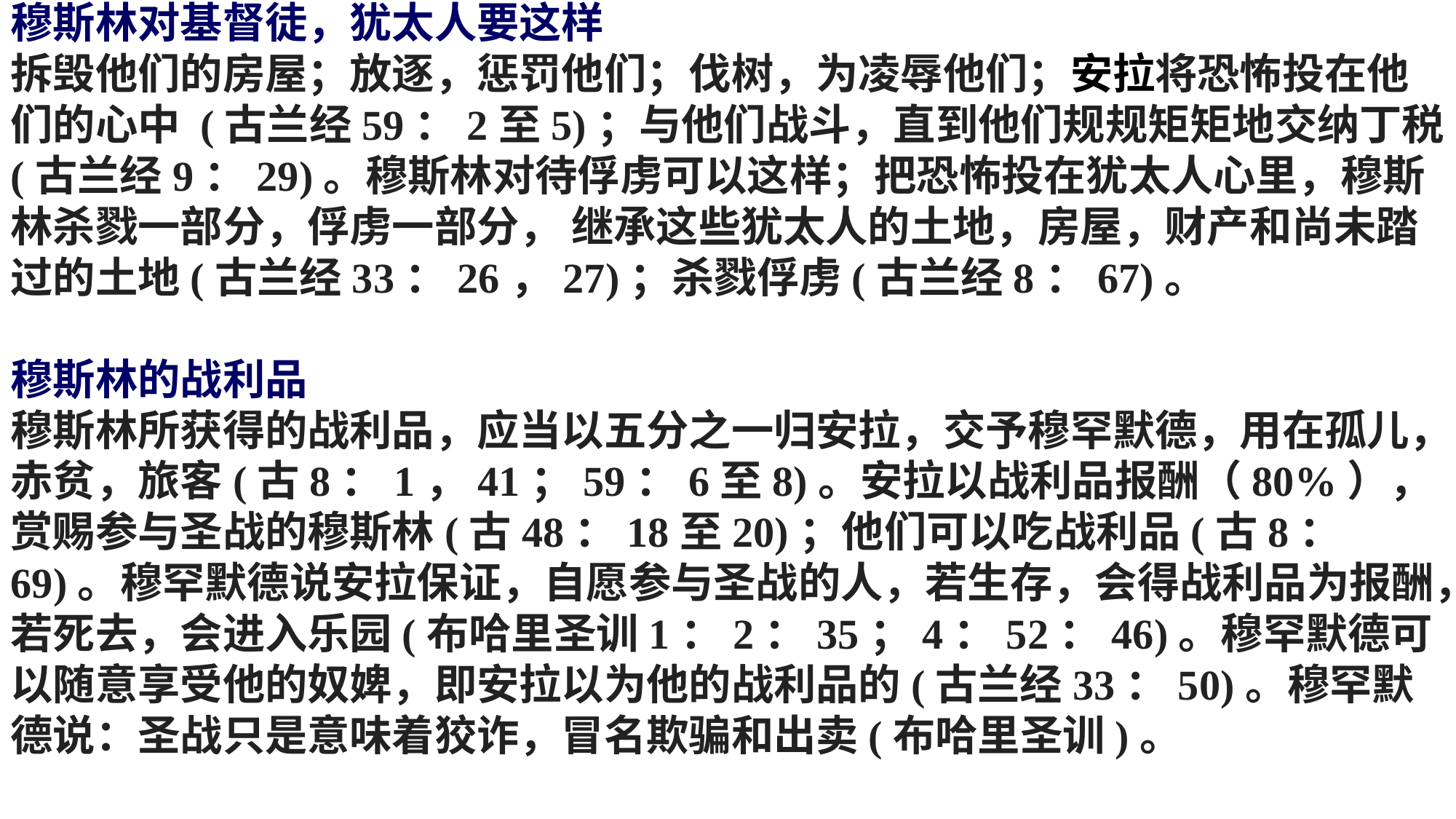

穆斯林对基督徒，犹太人要这样
拆毁他们的房屋；放逐，惩罚他们；伐树，为凌辱他们；安拉将恐怖投在他们的心中 (古兰经59：2至5)；与他们战斗，直到他们规规矩矩地交纳丁税 (古兰经9：29)。穆斯林对待俘虏可以这样；把恐怖投在犹太人心里，穆斯林杀戮一部分，俘虏一部分， 继承这些犹太人的土地，房屋，财产和尚未踏过的土地(古兰经33：26，27)；杀戮俘虏(古兰经8：67)。

穆斯林的战利品
穆斯林所获得的战利品，应当以五分之一归安拉，交予穆罕默德，用在孤儿，赤贫，旅客(古8：1，41；59：6至8)。安拉以战利品报酬（80%），赏赐参与圣战的穆斯林(古48：18至20)；他们可以吃战利品(古8：69)。穆罕默德说安拉保证，自愿参与圣战的人，若生存，会得战利品为报酬，若死去，会进入乐园(布哈里圣训1：2：35；4：52：46)。穆罕默德可以随意享受他的奴婢，即安拉以为他的战利品的(古兰经33：50)。穆罕默德说：圣战只是意味着狡诈，冒名欺骗和出卖(布哈里圣训)。